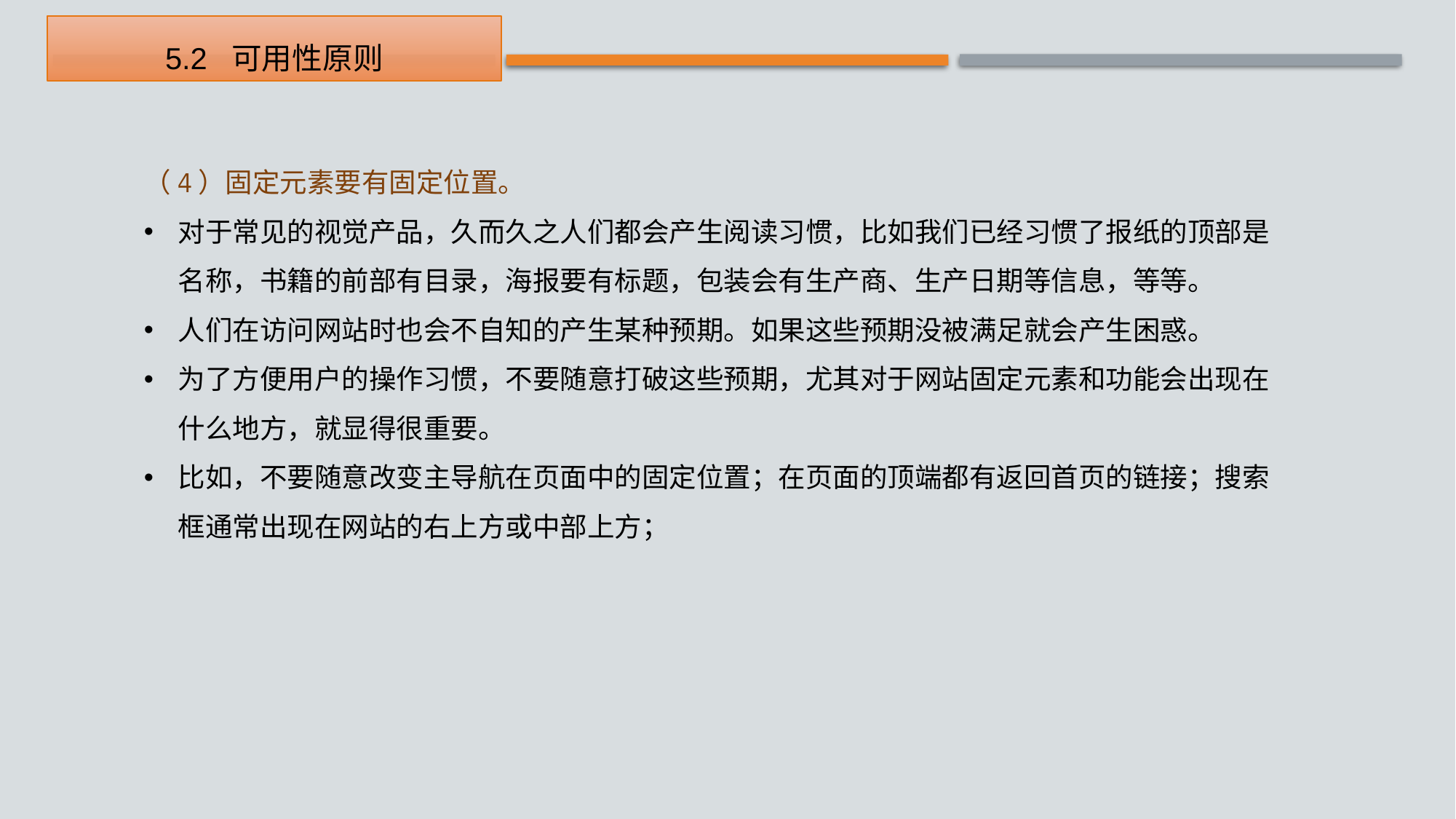

5.2  可用性原则
（4）固定元素要有固定位置。
对于常见的视觉产品，久而久之人们都会产生阅读习惯，比如我们已经习惯了报纸的顶部是名称，书籍的前部有目录，海报要有标题，包装会有生产商、生产日期等信息，等等。
人们在访问网站时也会不自知的产生某种预期。如果这些预期没被满足就会产生困惑。
为了方便用户的操作习惯，不要随意打破这些预期，尤其对于网站固定元素和功能会出现在什么地方，就显得很重要。
比如，不要随意改变主导航在页面中的固定位置；在页面的顶端都有返回首页的链接；搜索框通常出现在网站的右上方或中部上方；